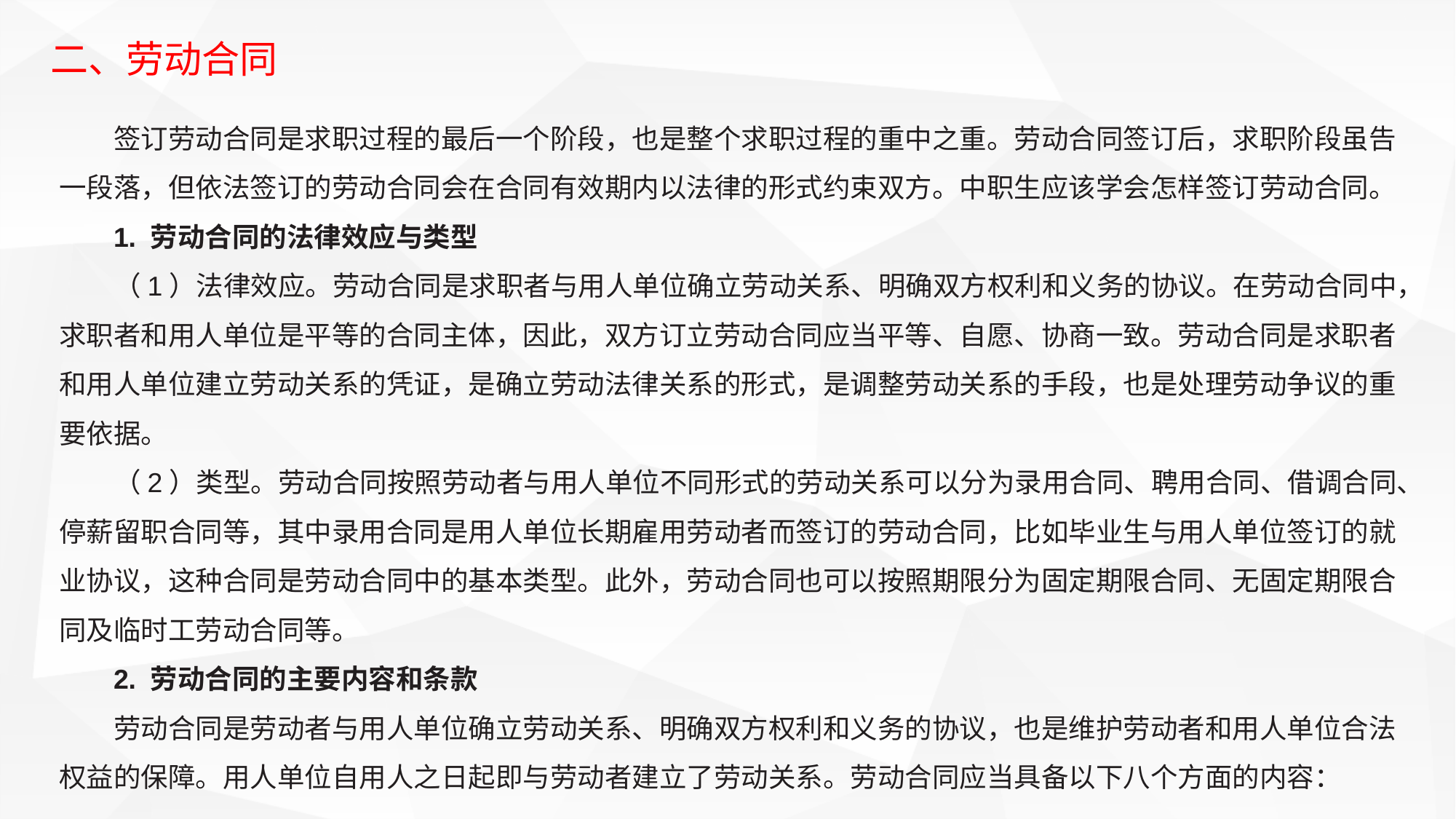

二、劳动合同
签订劳动合同是求职过程的最后一个阶段，也是整个求职过程的重中之重。劳动合同签订后，求职阶段虽告一段落，但依法签订的劳动合同会在合同有效期内以法律的形式约束双方。中职生应该学会怎样签订劳动合同。
1. 劳动合同的法律效应与类型
（1）法律效应。劳动合同是求职者与用人单位确立劳动关系、明确双方权利和义务的协议。在劳动合同中，求职者和用人单位是平等的合同主体，因此，双方订立劳动合同应当平等、自愿、协商一致。劳动合同是求职者和用人单位建立劳动关系的凭证，是确立劳动法律关系的形式，是调整劳动关系的手段，也是处理劳动争议的重要依据。
（2）类型。劳动合同按照劳动者与用人单位不同形式的劳动关系可以分为录用合同、聘用合同、借调合同、停薪留职合同等，其中录用合同是用人单位长期雇用劳动者而签订的劳动合同，比如毕业生与用人单位签订的就业协议，这种合同是劳动合同中的基本类型。此外，劳动合同也可以按照期限分为固定期限合同、无固定期限合同及临时工劳动合同等。
2. 劳动合同的主要内容和条款
劳动合同是劳动者与用人单位确立劳动关系、明确双方权利和义务的协议，也是维护劳动者和用人单位合法权益的保障。用人单位自用人之日起即与劳动者建立了劳动关系。劳动合同应当具备以下八个方面的内容：